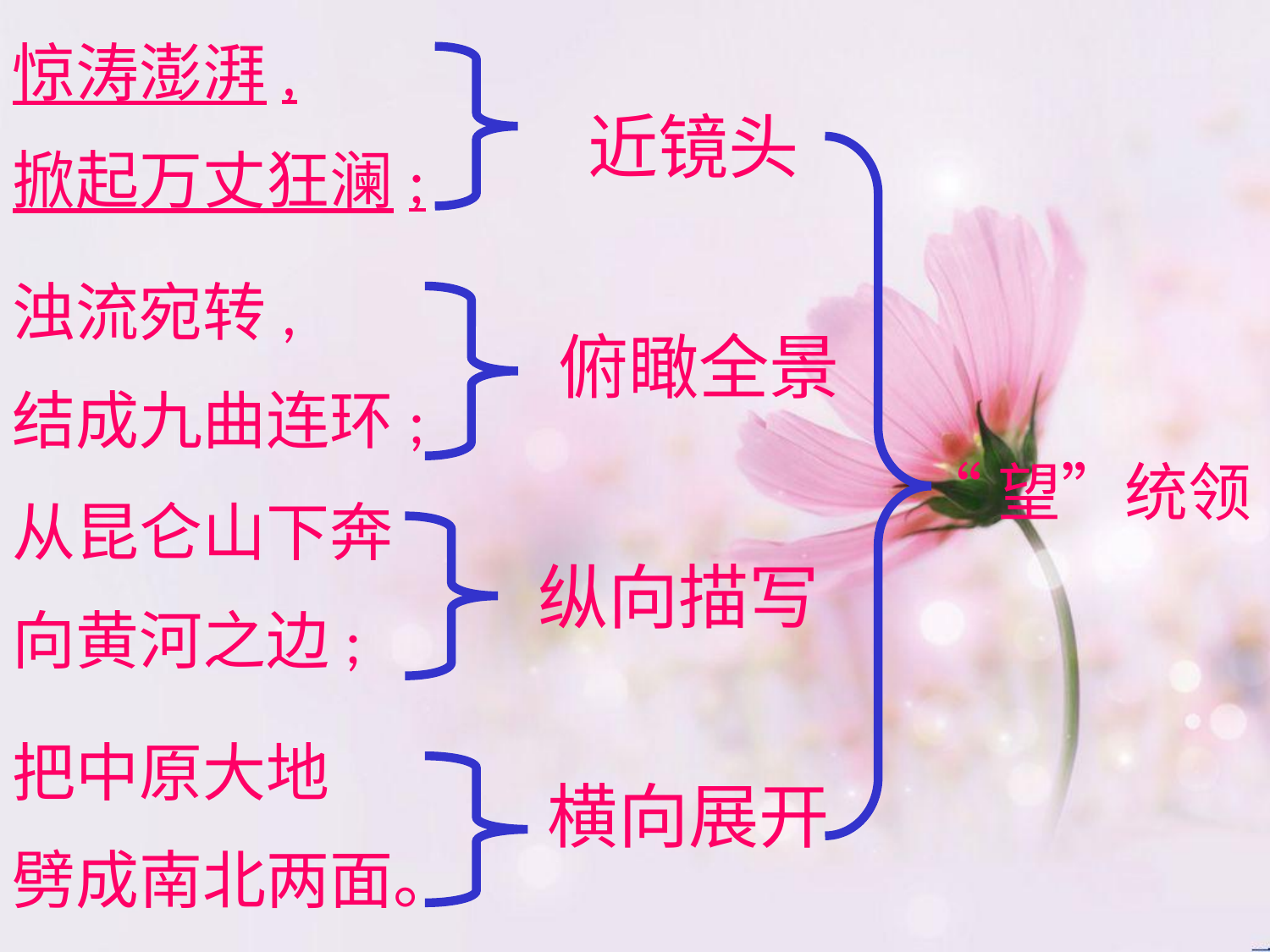

惊涛澎湃,
掀起万丈狂澜;

近镜头

浊流宛转,
结成九曲连环;

俯瞰全景
“望”统领
从昆仑山下奔
向黄河之边;

纵向描写
把中原大地
劈成南北两面。

横向展开